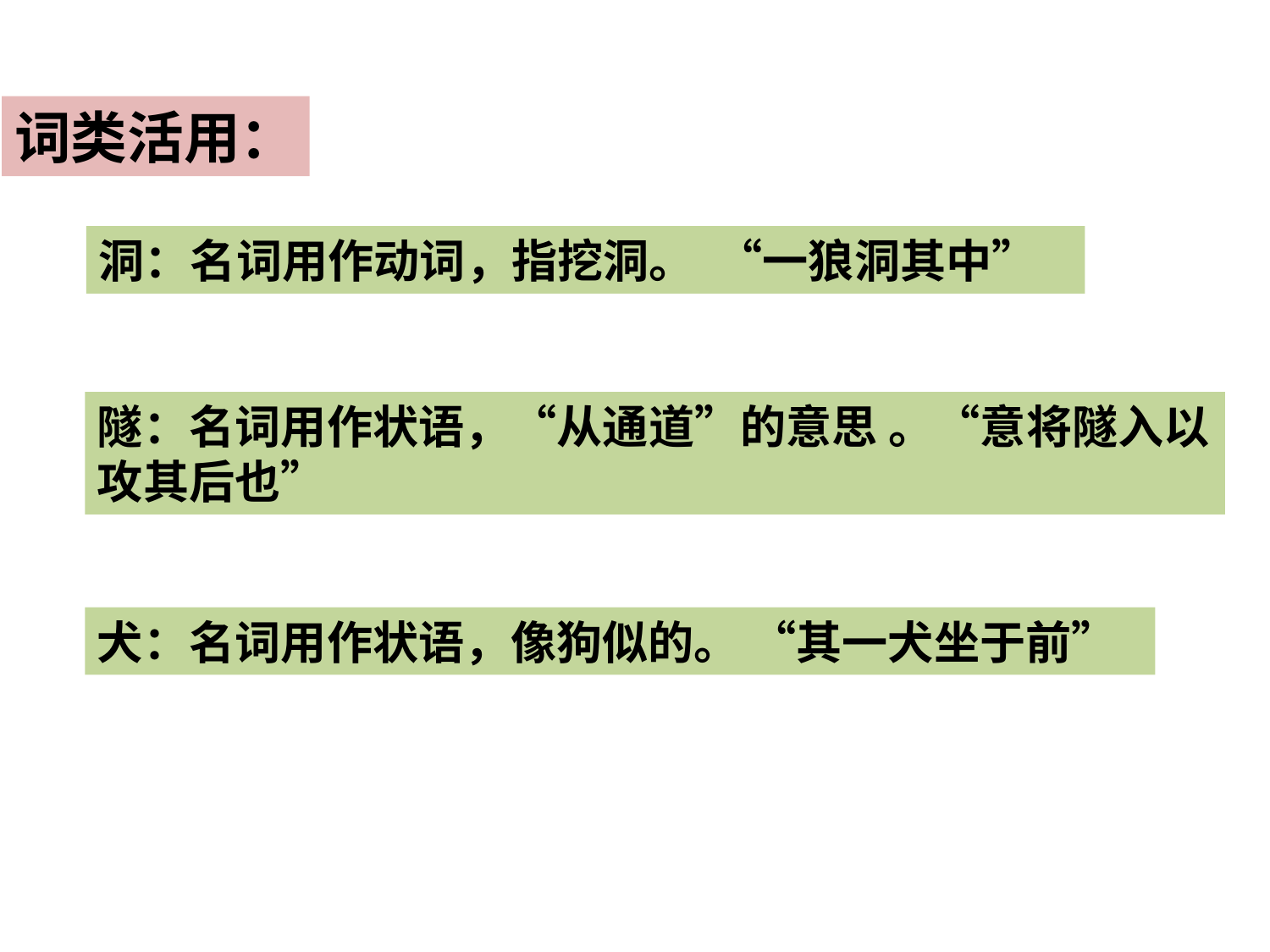

词类活用：
洞：名词用作动词，指挖洞。  “一狼洞其中”
隧：名词用作状语，“从通道”的意思 。“意将隧入以攻其后也”
犬：名词用作状语，像狗似的。 “其一犬坐于前”